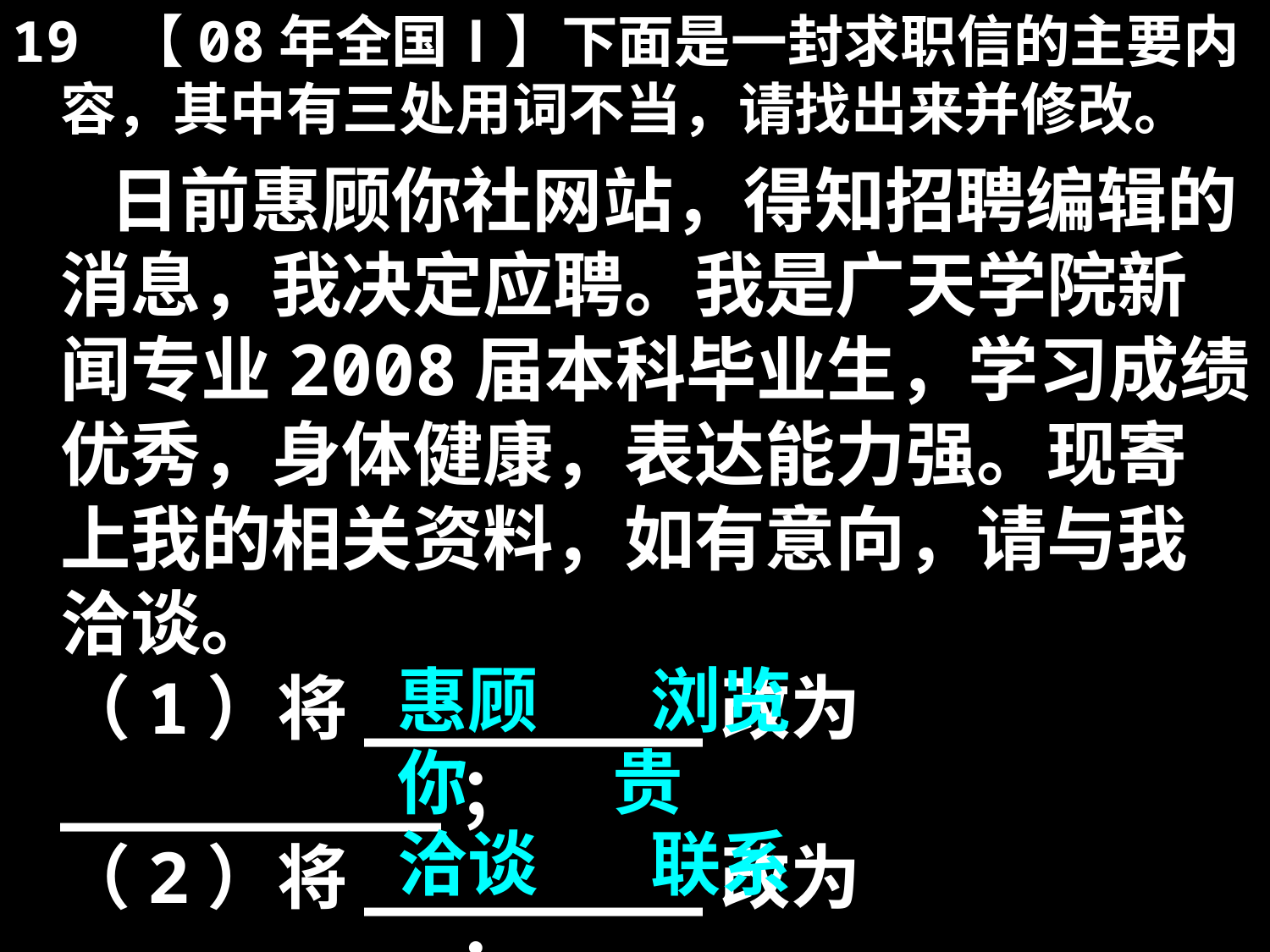

19 【08年全国Ⅰ】下面是一封求职信的主要内容，其中有三处用词不当，请找出来并修改。
     日前惠顾你社网站，得知招聘编辑的消息，我决定应聘。我是广天学院新闻专业2008届本科毕业生，学习成绩优秀，身体健康，表达能力强。现寄上我的相关资料，如有意向，请与我洽谈。
（1）将________改为_________；
（2）将________改为_________；
（3）将________改为_________；
惠顾       浏览
你         贵
洽谈       联系